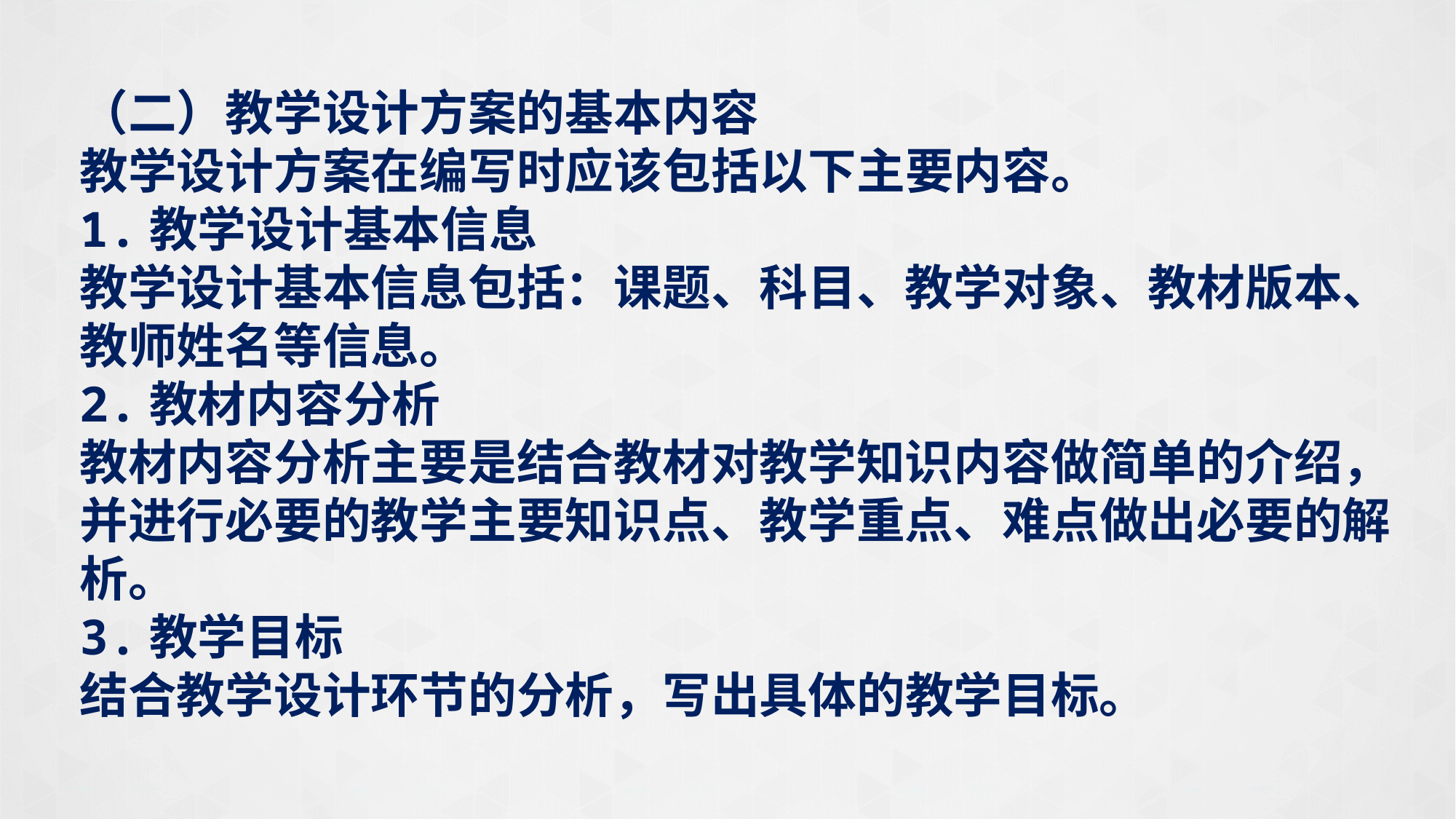

（二）教学设计方案的基本内容
教学设计方案在编写时应该包括以下主要内容。
1.教学设计基本信息
教学设计基本信息包括：课题、科目、教学对象、教材版本、教师姓名等信息。
2.教材内容分析
教材内容分析主要是结合教材对教学知识内容做简单的介绍，并进行必要的教学主要知识点、教学重点、难点做出必要的解析。
3.教学目标
结合教学设计环节的分析，写出具体的教学目标。